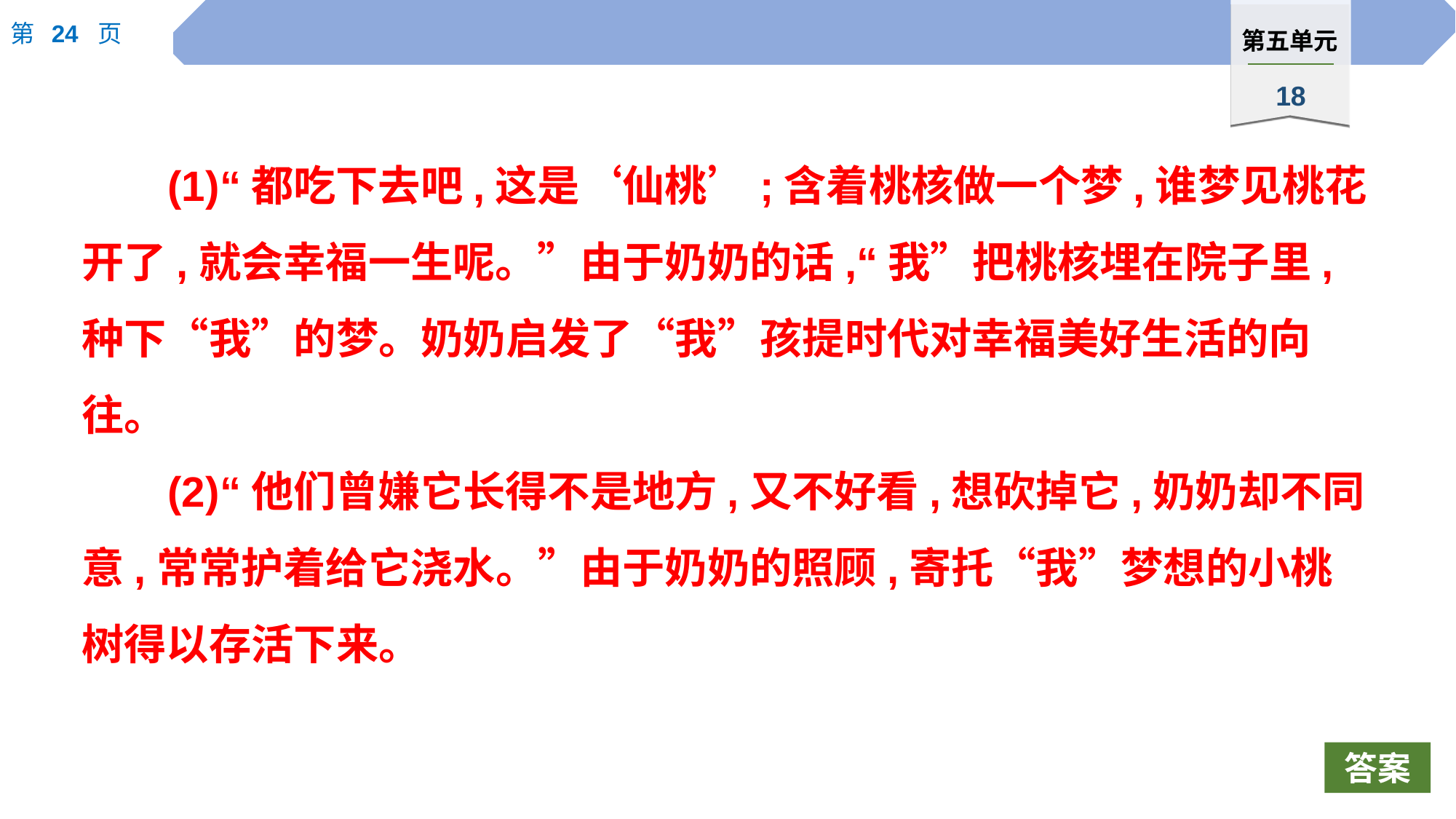

(1)“都吃下去吧,这是‘仙桃’;含着桃核做一个梦,谁梦见桃花开了,就会幸福一生呢。”由于奶奶的话,“我”把桃核埋在院子里,种下“我”的梦。奶奶启发了“我”孩提时代对幸福美好生活的向往。
(2)“他们曾嫌它长得不是地方,又不好看,想砍掉它,奶奶却不同意,常常护着给它浇水。”由于奶奶的照顾,寄托“我”梦想的小桃树得以存活下来。
答案